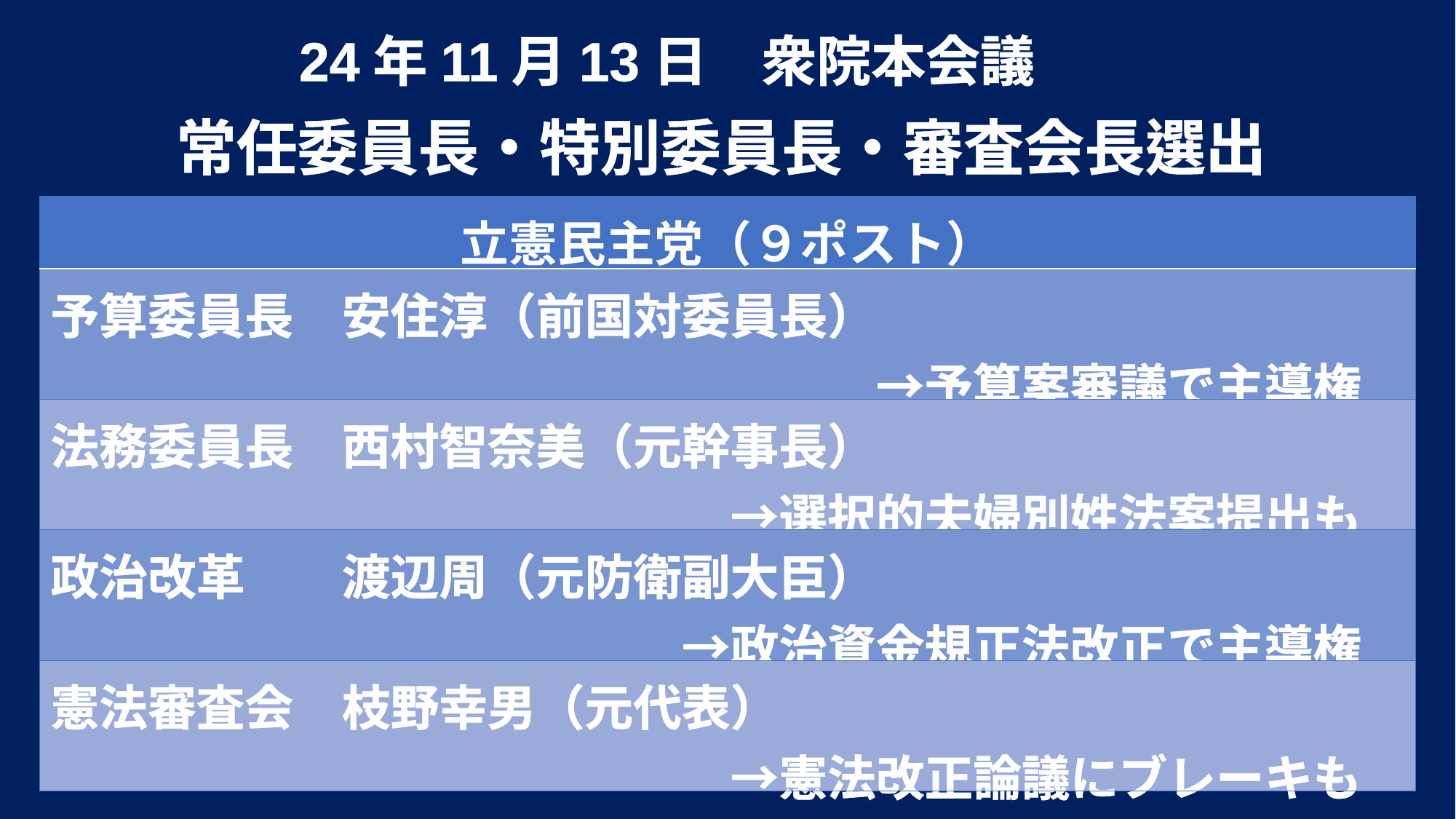

24年11月13日　衆院本会議
常任委員長・特別委員長・審査会長選出
| 立憲民主党（９ポスト） |
| --- |
| 予算委員長　安住淳（前国対委員長）　　　　 　　　　　　　　　　　　　　　　　→予算案審議で主導権 |
| 法務委員長　西村智奈美（元幹事長）　 　　　　　　　　　　　　　　→選択的夫婦別姓法案提出も |
| 政治改革　　渡辺周（元防衛副大臣） 　　　　　　　　　　　　　→政治資金規正法改正で主導権 |
| 憲法審査会　枝野幸男（元代表）　　　 　　　　　　　　　　　　　　→憲法改正論議にブレーキも |